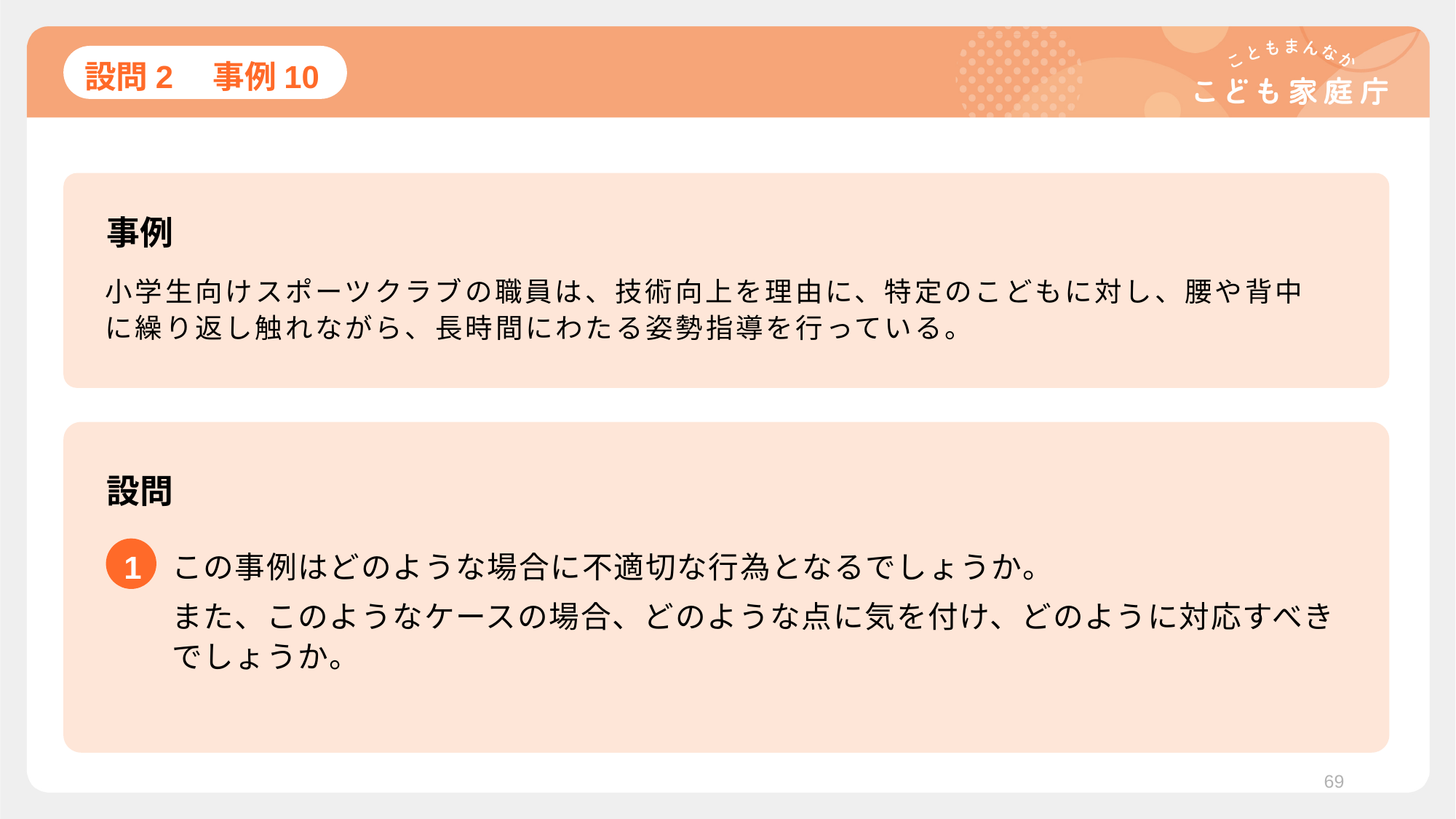

# 設問2　事例10

事例
小学生向けスポーツクラブの職員は、技術向上を理由に、特定のこどもに対し、腰や背中に繰り返し触れながら、長時間にわたる姿勢指導を行っている。

設問
1
この事例はどのような場合に不適切な行為となるでしょうか。
また、このようなケースの場合、どのような点に気を付け、どのように対応すべきでしょうか。
69